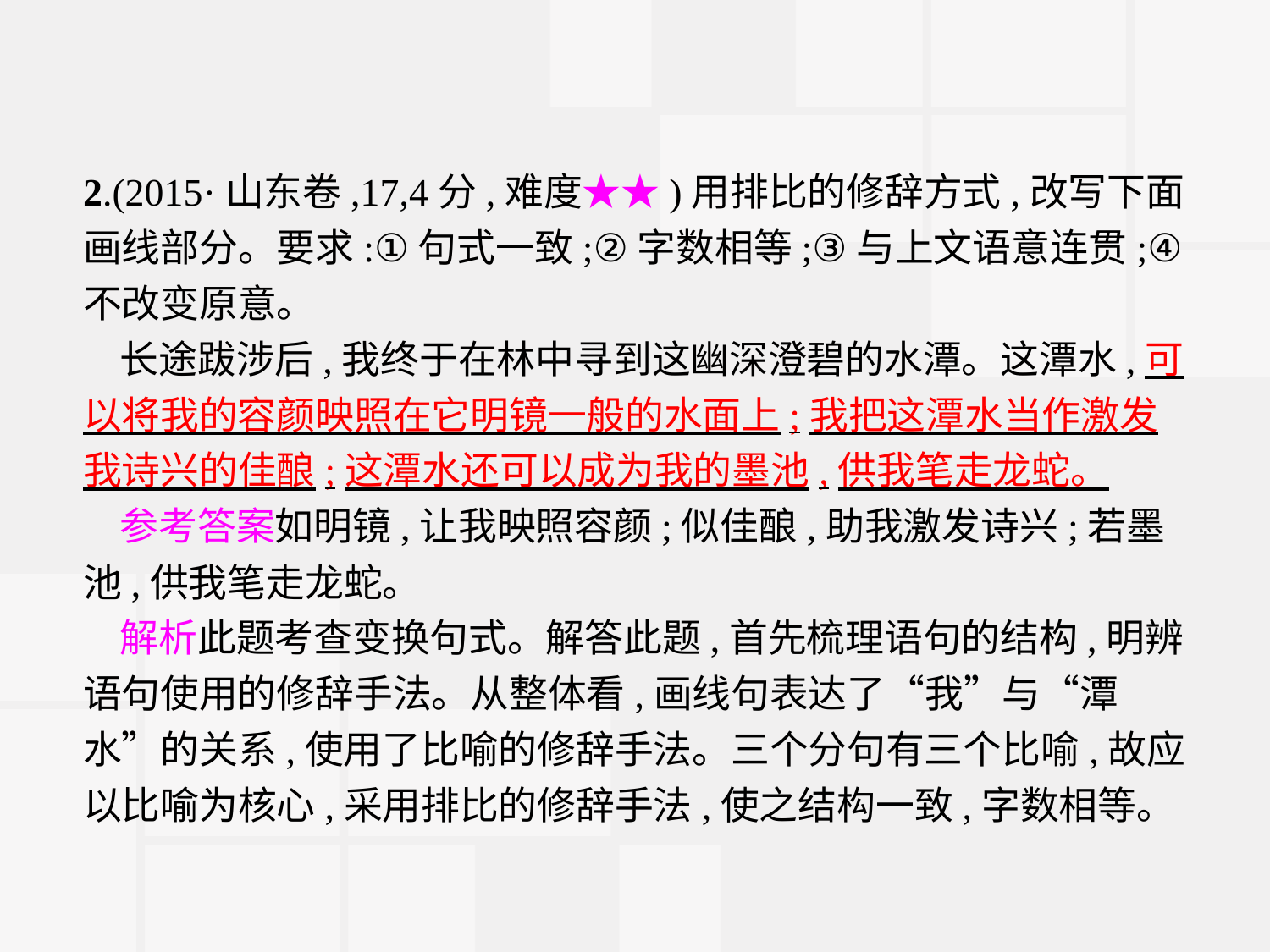

2.(2015·山东卷,17,4分,难度★★)用排比的修辞方式,改写下面画线部分。要求:①句式一致;②字数相等;③与上文语意连贯;④不改变原意。
长途跋涉后,我终于在林中寻到这幽深澄碧的水潭。这潭水,可以将我的容颜映照在它明镜一般的水面上;我把这潭水当作激发我诗兴的佳酿;这潭水还可以成为我的墨池,供我笔走龙蛇。
参考答案如明镜,让我映照容颜;似佳酿,助我激发诗兴;若墨池,供我笔走龙蛇。
解析此题考查变换句式。解答此题,首先梳理语句的结构,明辨语句使用的修辞手法。从整体看,画线句表达了“我”与“潭水”的关系,使用了比喻的修辞手法。三个分句有三个比喻,故应以比喻为核心,采用排比的修辞手法,使之结构一致,字数相等。